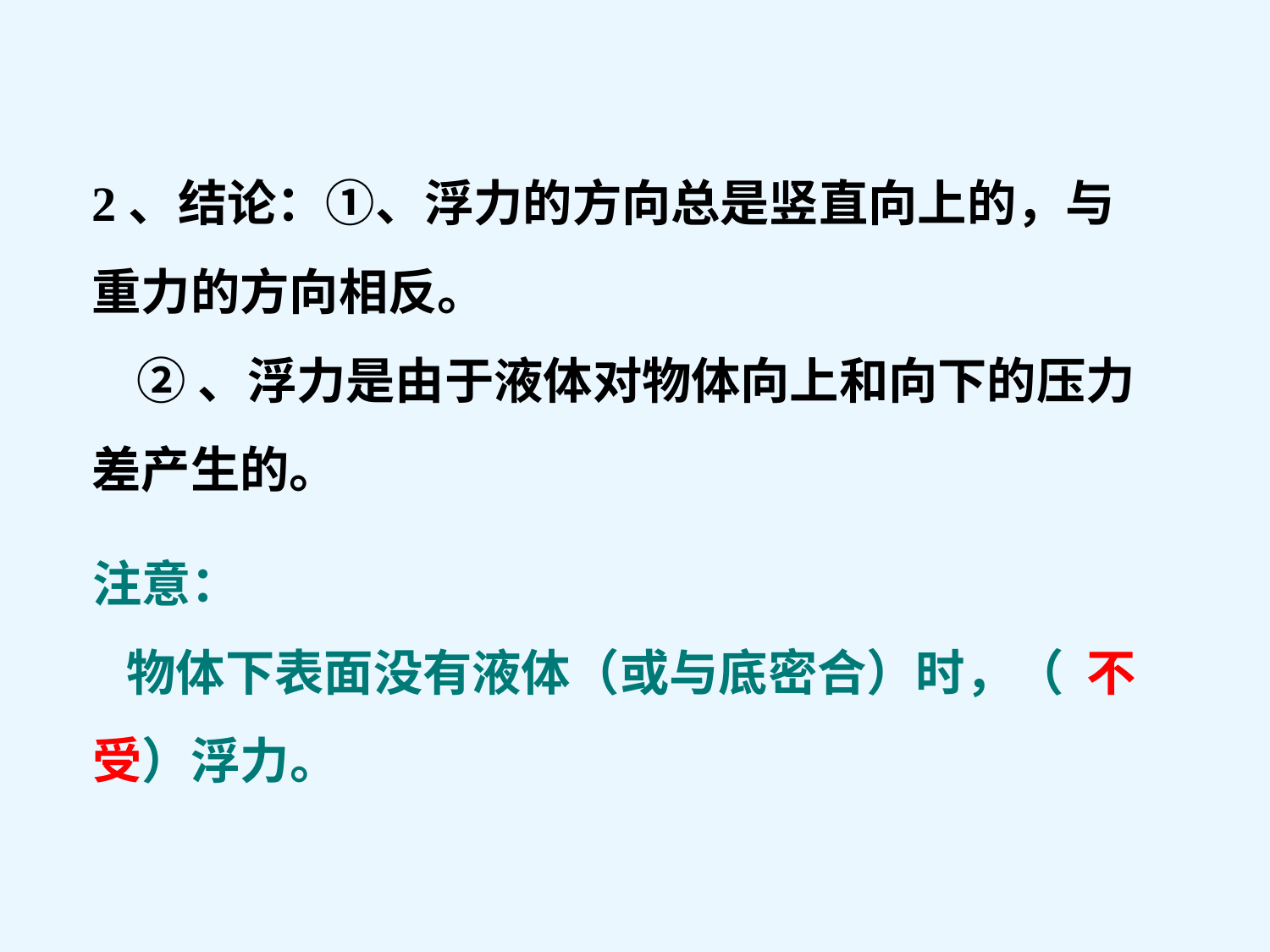

2、结论：①、浮力的方向总是竖直向上的，与重力的方向相反。
    ②、浮力是由于液体对物体向上和向下的压力差产生的。
注意：
  物体下表面没有液体（或与底密合）时，（  不受）浮力。